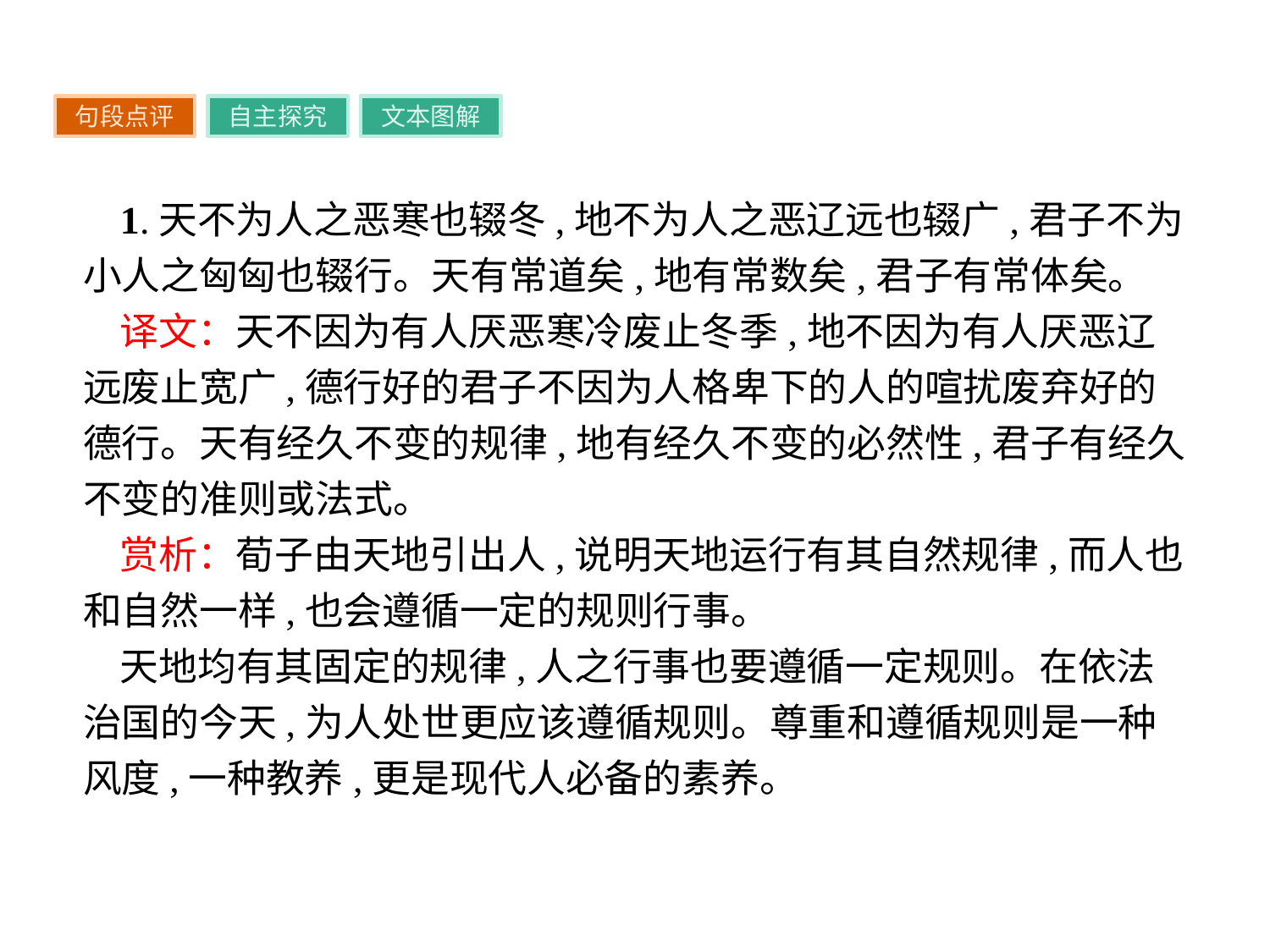

句段点评
自主探究
文本图解
1.天不为人之恶寒也辍冬,地不为人之恶辽远也辍广,君子不为小人之匈匈也辍行。天有常道矣,地有常数矣,君子有常体矣。
译文：天不因为有人厌恶寒冷废止冬季,地不因为有人厌恶辽远废止宽广,德行好的君子不因为人格卑下的人的喧扰废弃好的德行。天有经久不变的规律,地有经久不变的必然性,君子有经久不变的准则或法式。
赏析：荀子由天地引出人,说明天地运行有其自然规律,而人也和自然一样,也会遵循一定的规则行事。
天地均有其固定的规律,人之行事也要遵循一定规则。在依法治国的今天,为人处世更应该遵循规则。尊重和遵循规则是一种风度,一种教养,更是现代人必备的素养。